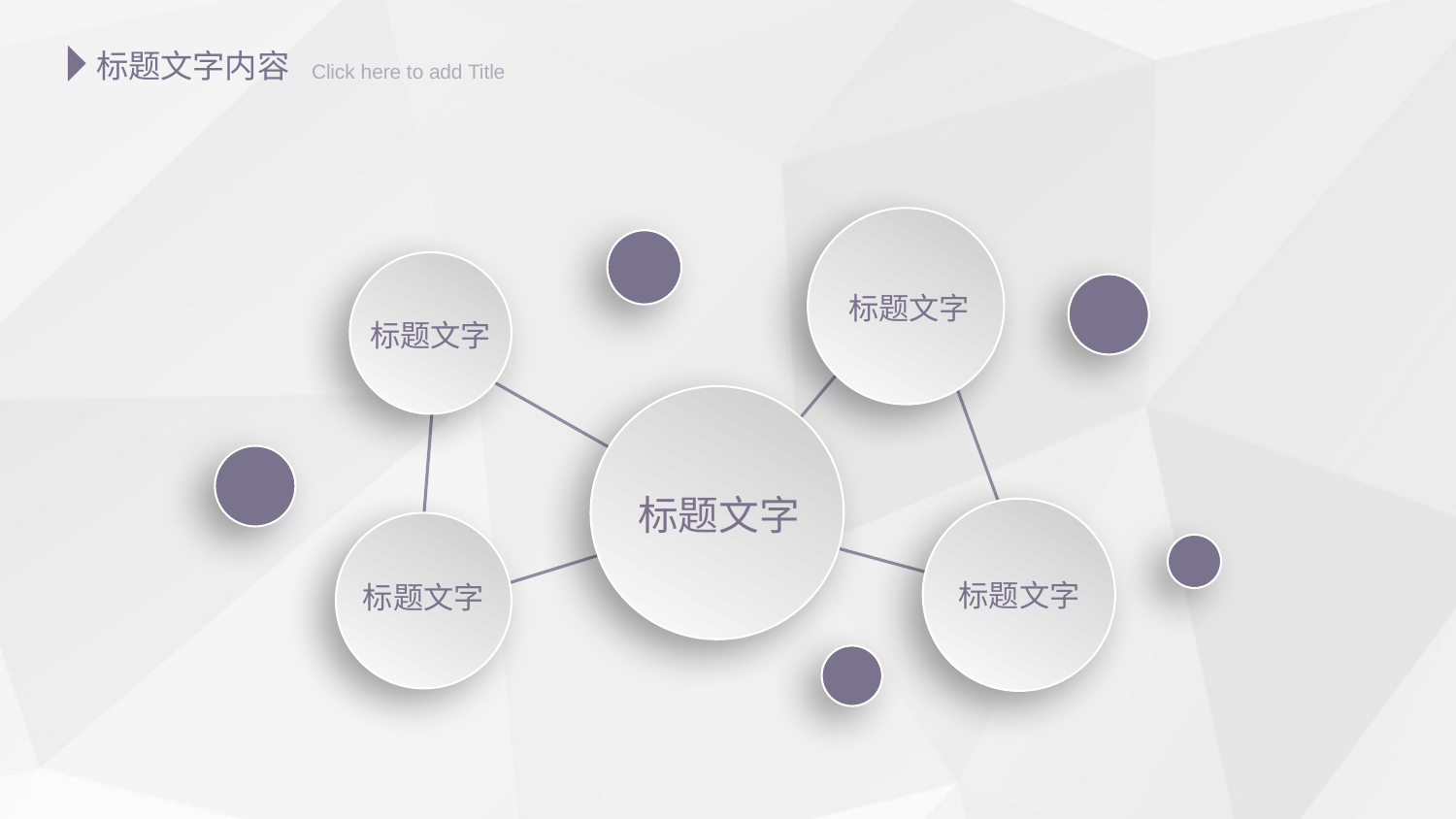

标题文字内容
  Click here to add Title

标题文字
标题文字

标题文字

标题文字
标题文字